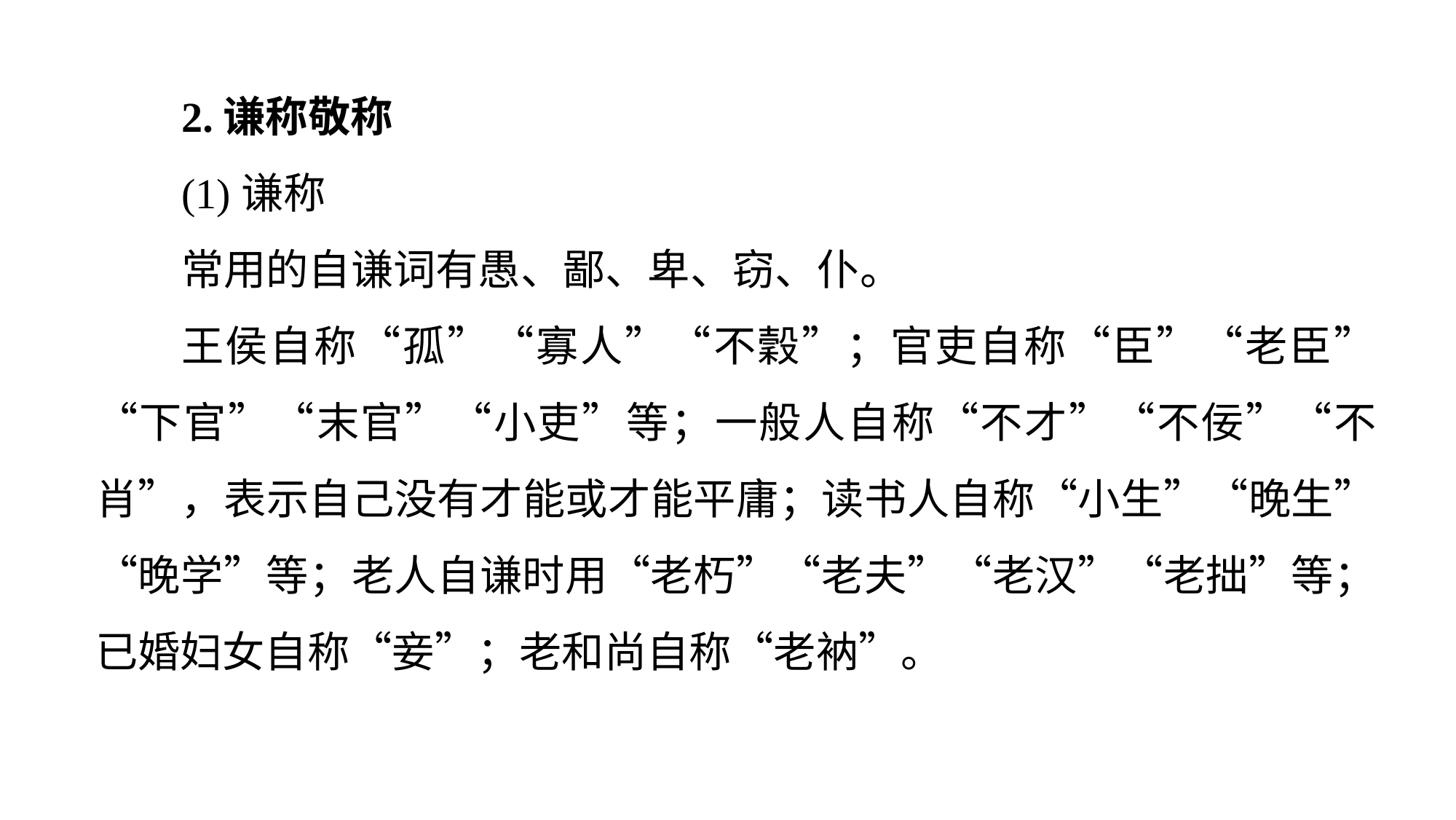

2.谦称敬称
(1)谦称
常用的自谦词有愚、鄙、卑、窃、仆。
王侯自称“孤”“寡人”“不穀”；官吏自称“臣”“老臣”“下官”“末官”“小吏”等；一般人自称“不才”“不佞”“不肖”，表示自己没有才能或才能平庸；读书人自称“小生”“晚生”“晚学”等；老人自谦时用“老朽”“老夫”“老汉”“老拙”等；已婚妇女自称“妾”；老和尚自称“老衲”。